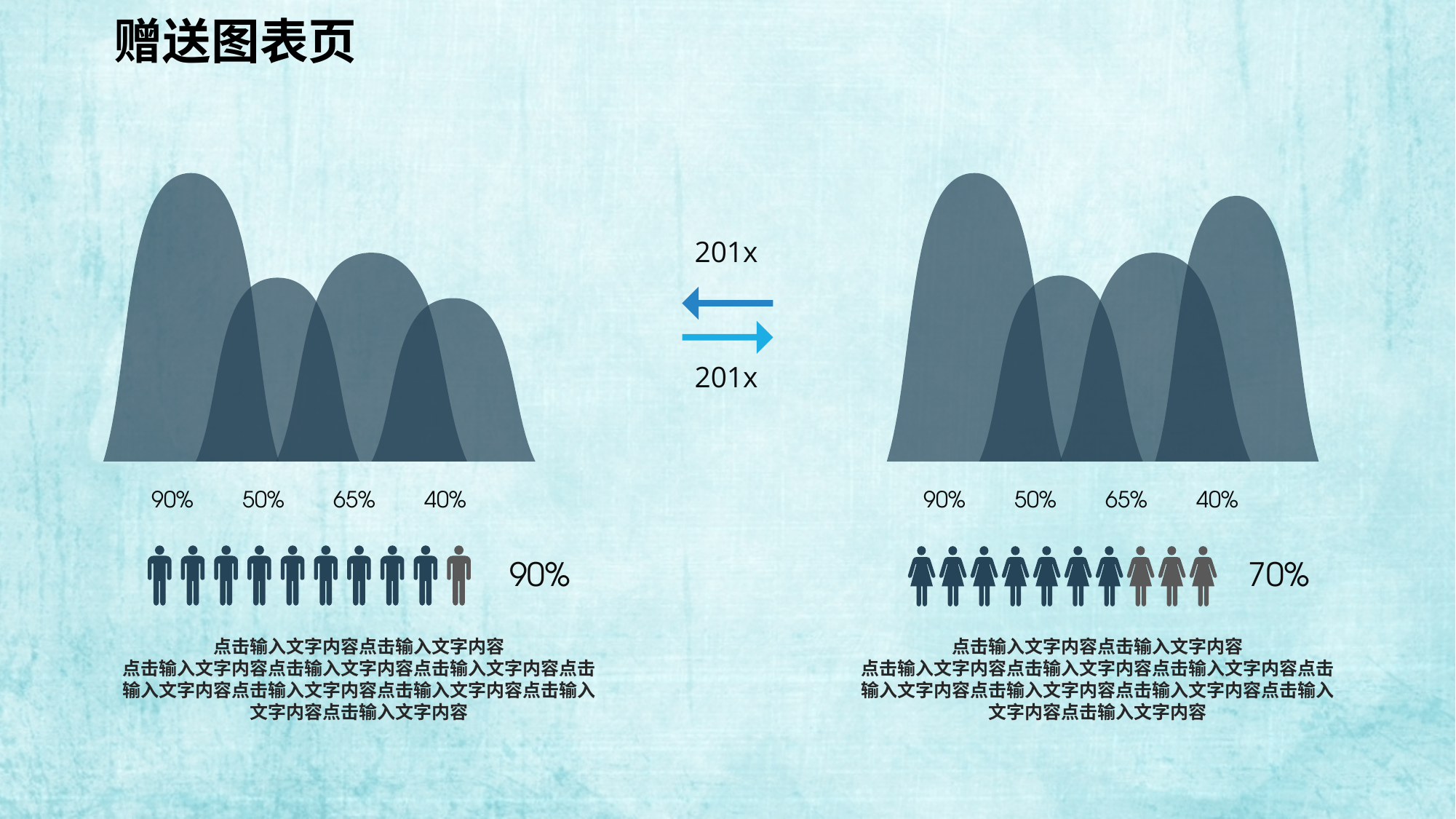

赠送图表页

90%
50%
65%
40%

90%
50%
65%
40%
201x

201x

90%
70%
点击输入文字内容点击输入文字内容
点击输入文字内容点击输入文字内容点击输入文字内容点击输入文字内容点击输入文字内容点击输入文字内容点击输入文字内容点击输入文字内容

点击输入文字内容点击输入文字内容
点击输入文字内容点击输入文字内容点击输入文字内容点击输入文字内容点击输入文字内容点击输入文字内容点击输入文字内容点击输入文字内容